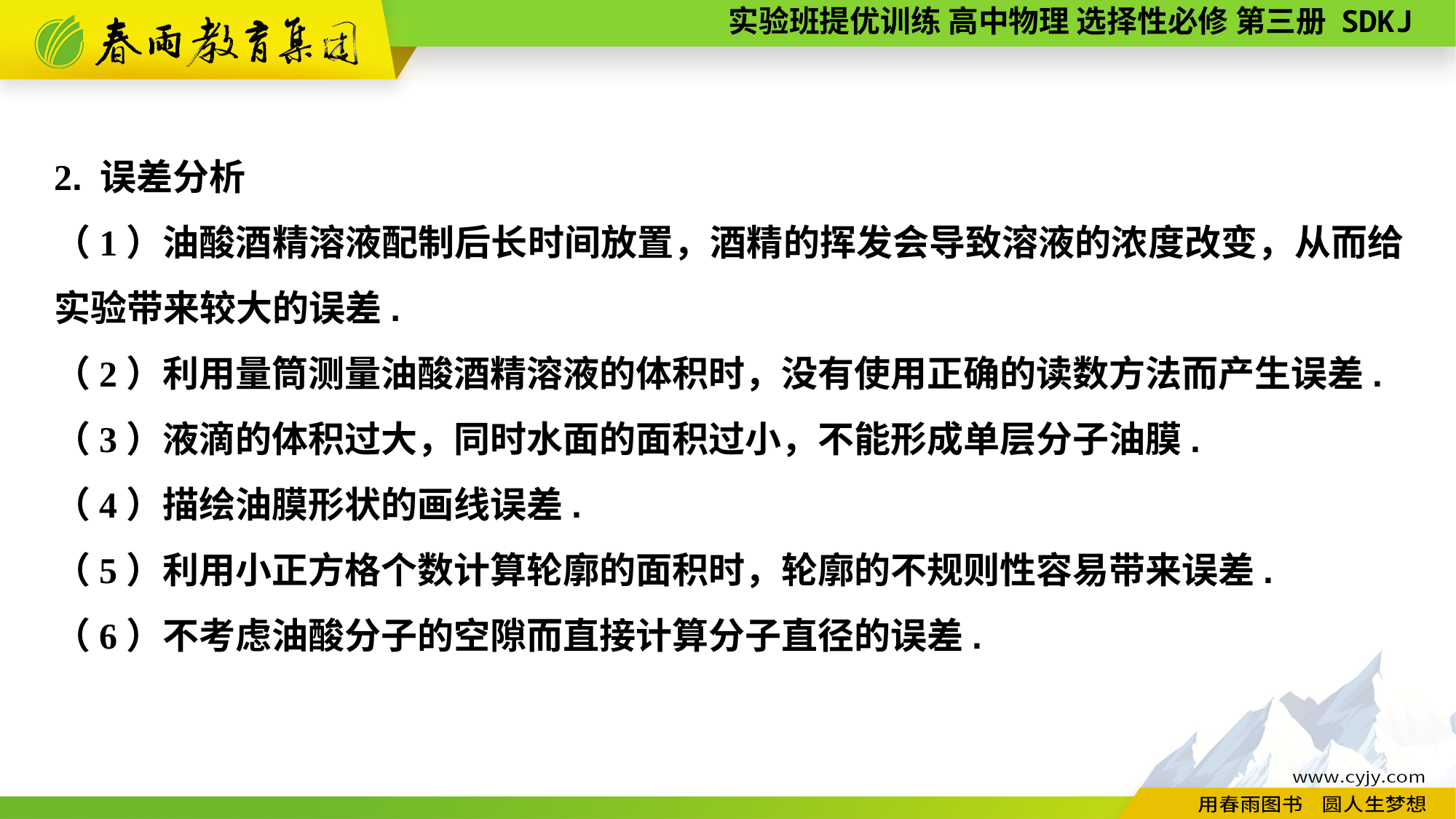

2. 误差分析
（1）油酸酒精溶液配制后长时间放置，酒精的挥发会导致溶液的浓度改变，从而给实验带来较大的误差.
（2）利用量筒测量油酸酒精溶液的体积时，没有使用正确的读数方法而产生误差.
（3）液滴的体积过大，同时水面的面积过小，不能形成单层分子油膜.
（4）描绘油膜形状的画线误差.
（5）利用小正方格个数计算轮廓的面积时，轮廓的不规则性容易带来误差.
（6）不考虑油酸分子的空隙而直接计算分子直径的误差.